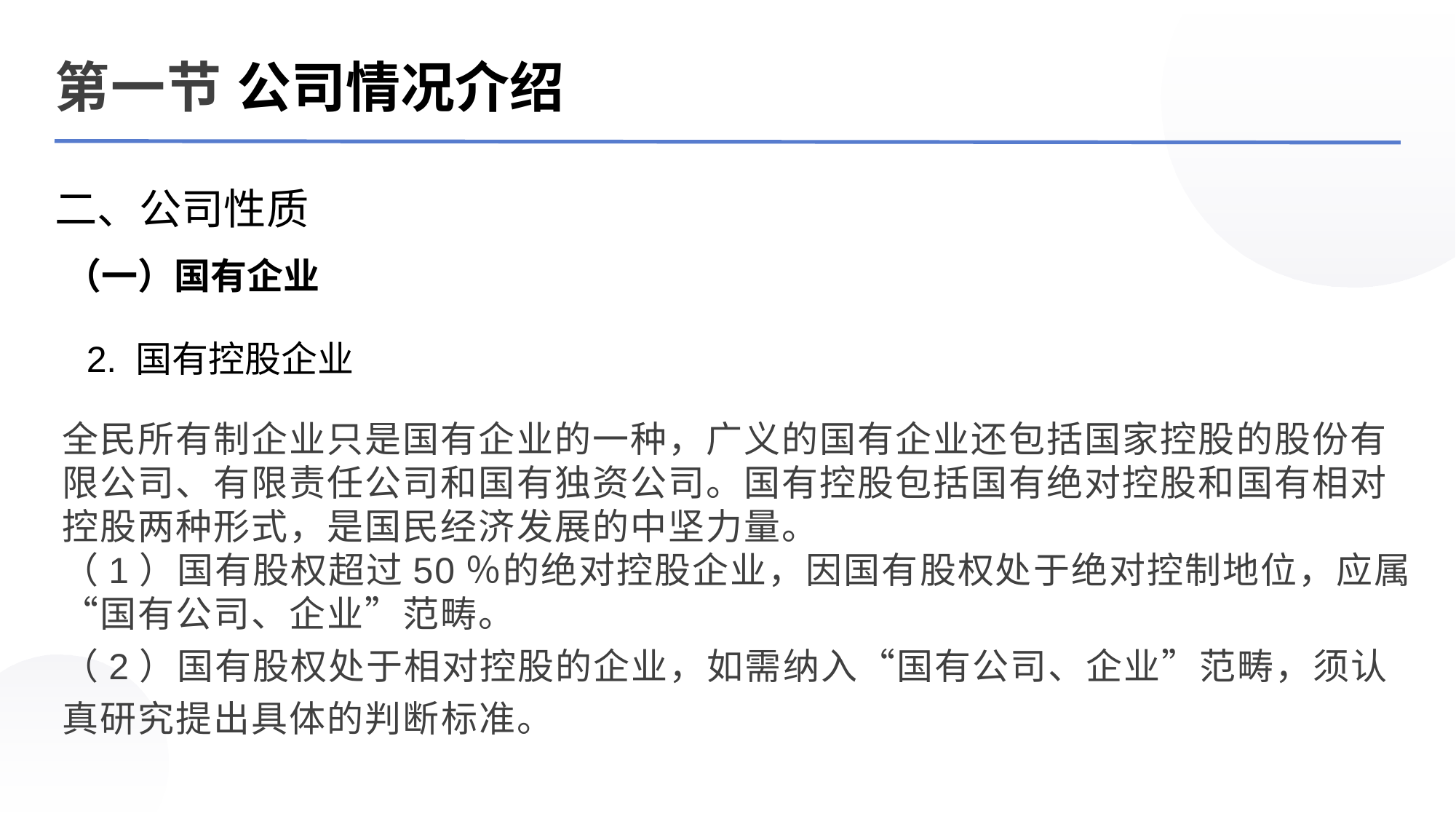

第一节 公司情况介绍
二、公司性质
（一）国有企业
2. 国有控股企业

全民所有制企业只是国有企业的一种，广义的国有企业还包括国家控股的股份有限公司、有限责任公司和国有独资公司。国有控股包括国有绝对控股和国有相对控股两种形式，是国民经济发展的中坚力量。
（1）国有股权超过50％的绝对控股企业，因国有股权处于绝对控制地位，应属“国有公司、企业”范畴。
（2）国有股权处于相对控股的企业，如需纳入“国有公司、企业”范畴，须认真研究提出具体的判断标准。

7